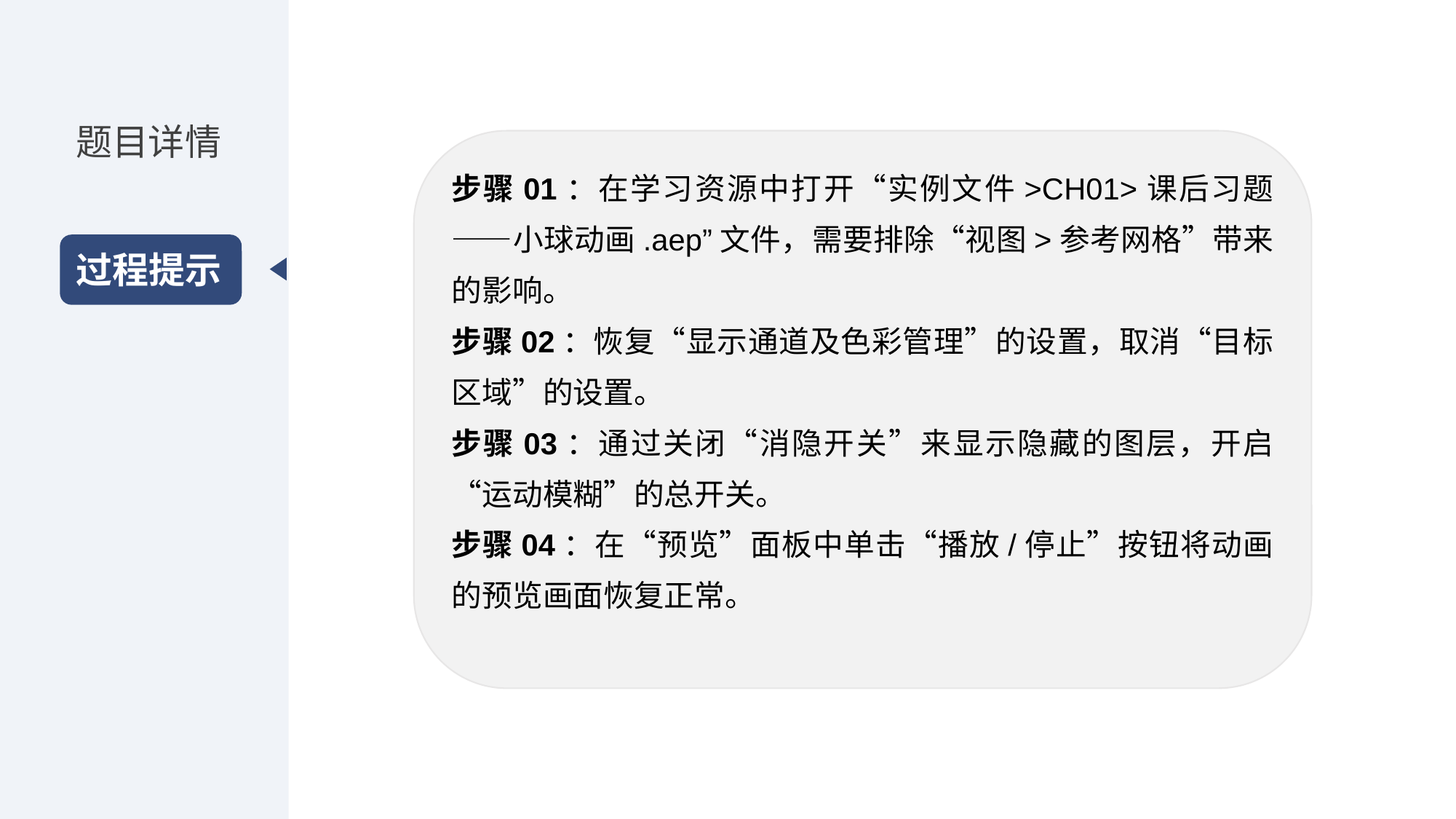

题目详情
步骤01：在学习资源中打开“实例文件>CH01>课后习题——小球动画.aep”文件，需要排除“视图>参考网格”带来的影响。
步骤02：恢复“显示通道及色彩管理”的设置，取消“目标区域”的设置。
步骤03：通过关闭“消隐开关”来显示隐藏的图层，开启“运动模糊”的总开关。
步骤04：在“预览”面板中单击“播放/停止”按钮将动画的预览画面恢复正常。

过程提示